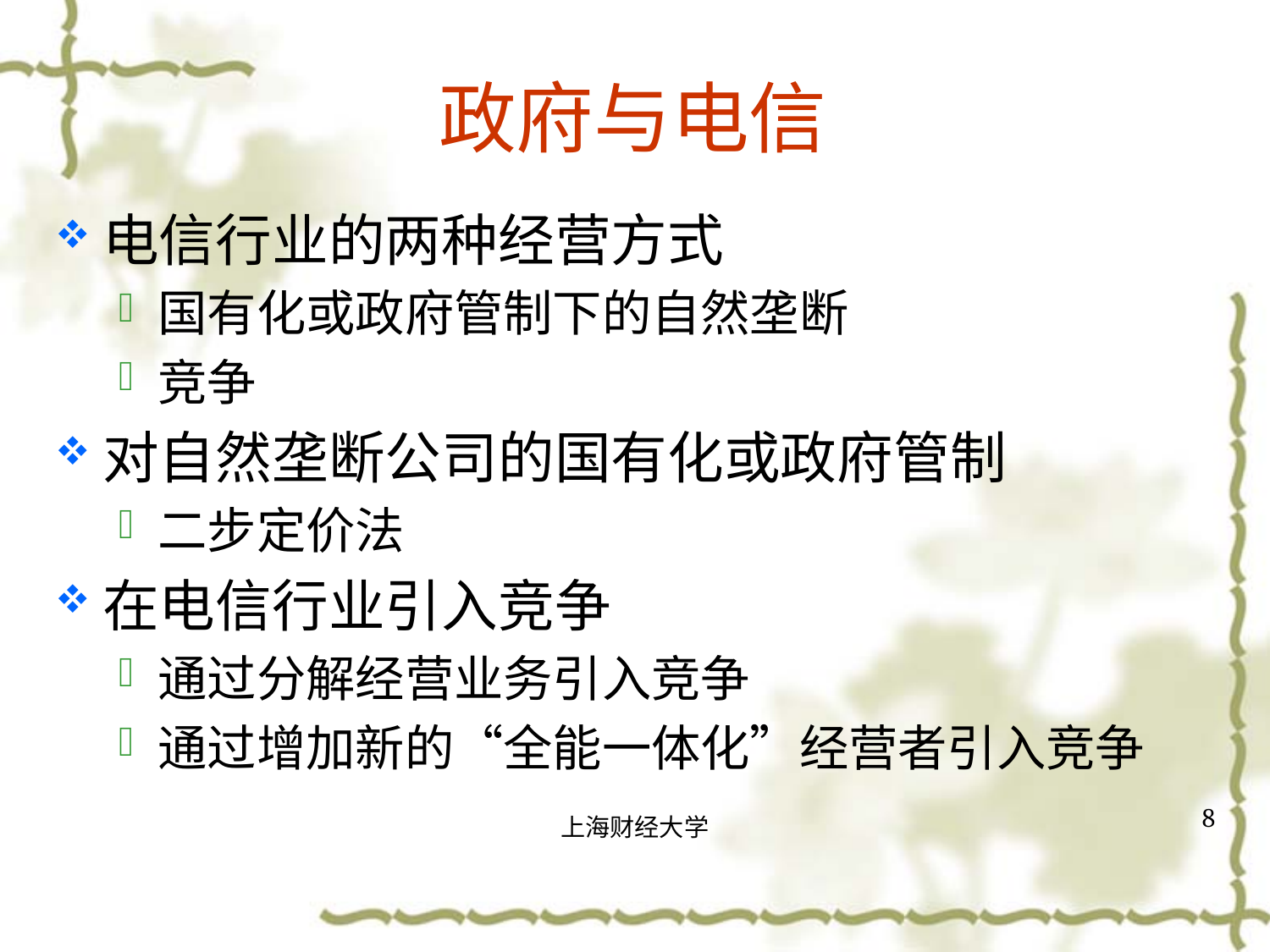

# 政府与电信
电信行业的两种经营方式
国有化或政府管制下的自然垄断
竞争
对自然垄断公司的国有化或政府管制
二步定价法
在电信行业引入竞争
通过分解经营业务引入竞争
通过增加新的“全能一体化”经营者引入竞争
8
上海财经大学